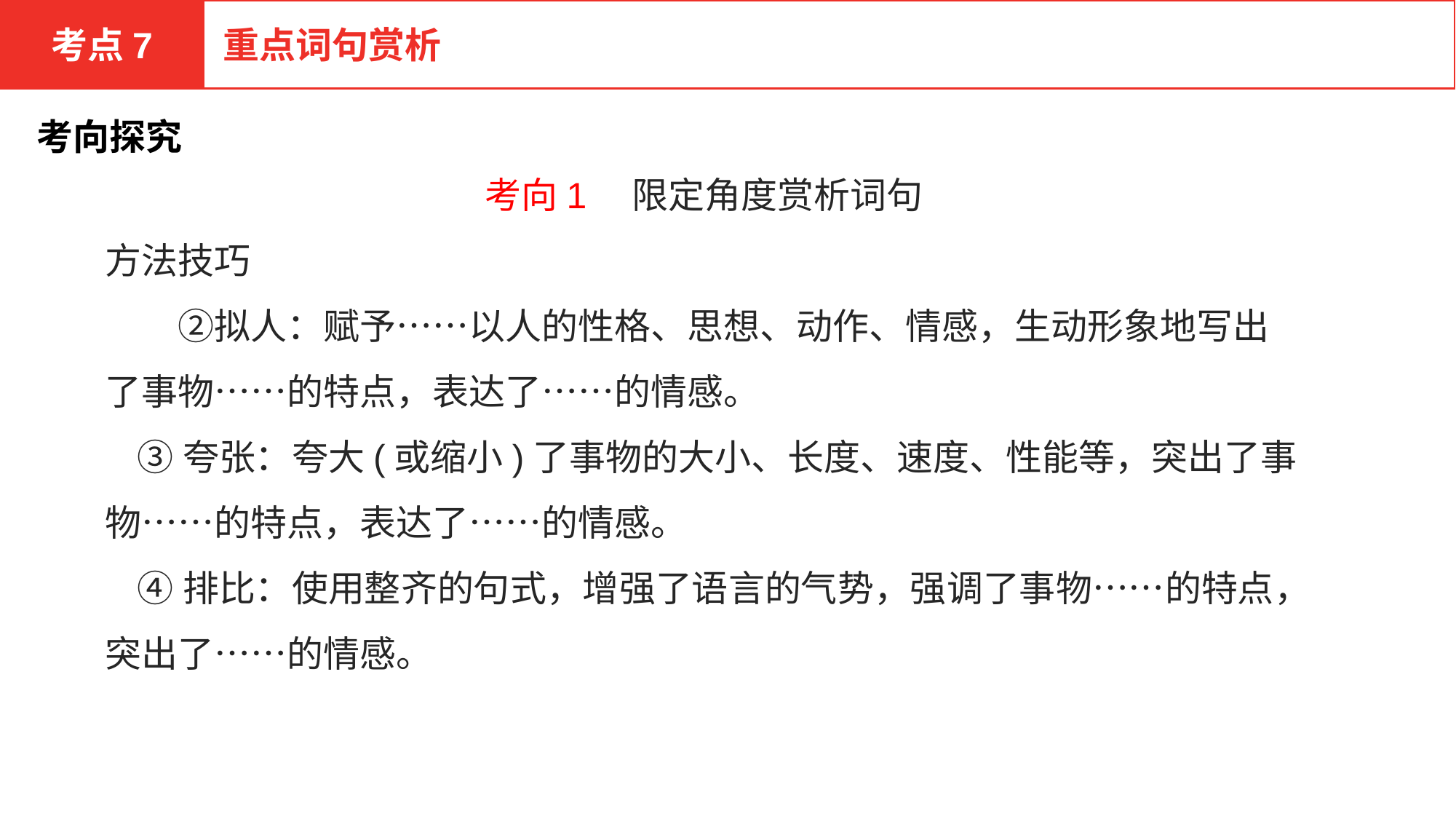

考点7
重点词句赏析
考向探究
考向1　限定角度赏析词句
方法技巧
　　②拟人：赋予……以人的性格、思想、动作、情感，生动形象地写出了事物……的特点，表达了……的情感。
    ③夸张：夸大(或缩小)了事物的大小、长度、速度、性能等，突出了事物……的特点，表达了……的情感。
    ④排比：使用整齐的句式，增强了语言的气势，强调了事物……的特点，突出了……的情感。